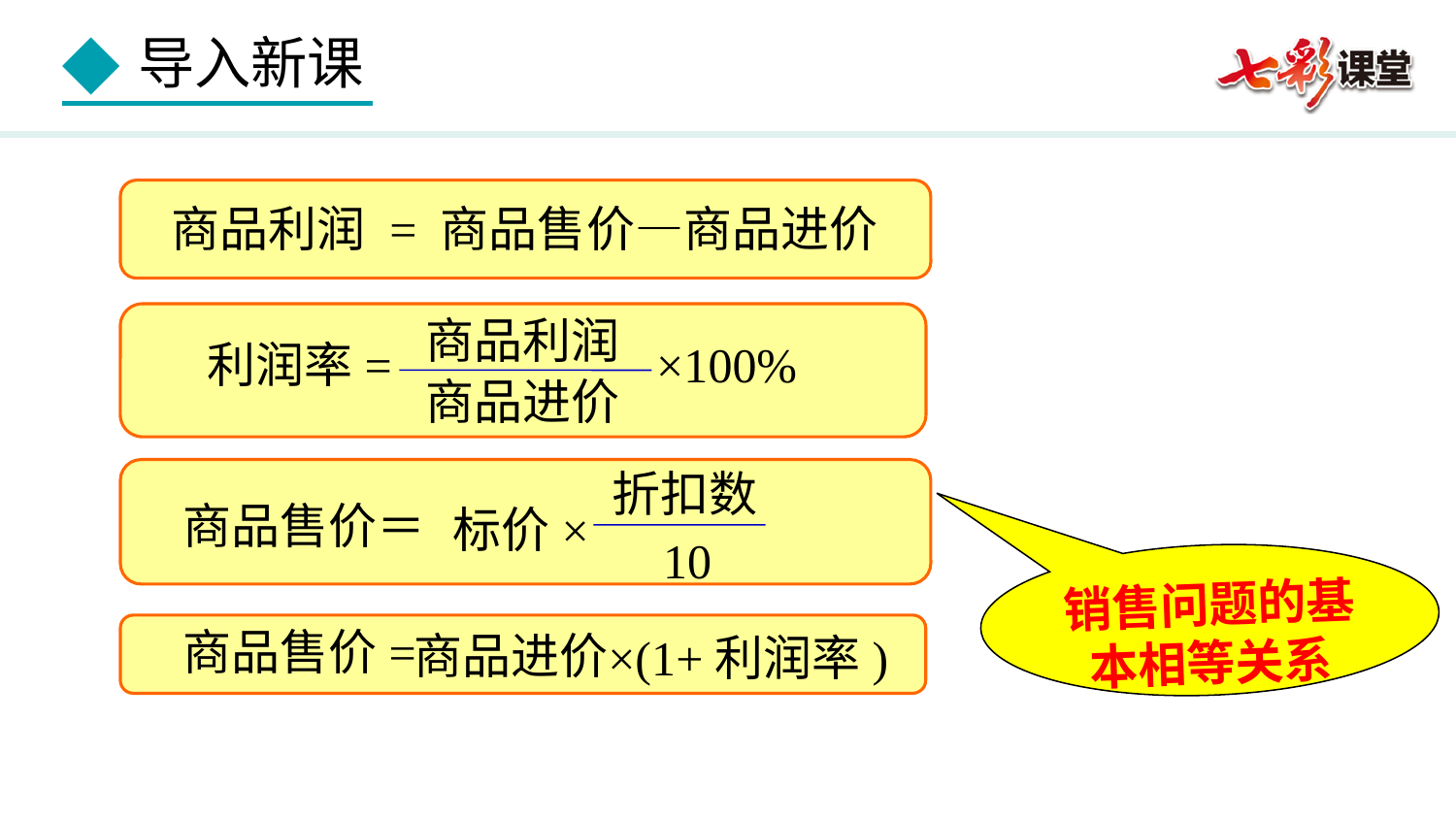

商品利润
= 商品售价—商品进价

商品利润

利润率=
×100%
商品进价

折扣数
商品售价＝
标价×

10
销售问题的基本相等关系
商品售价=

商品进价
×(1+利润率)